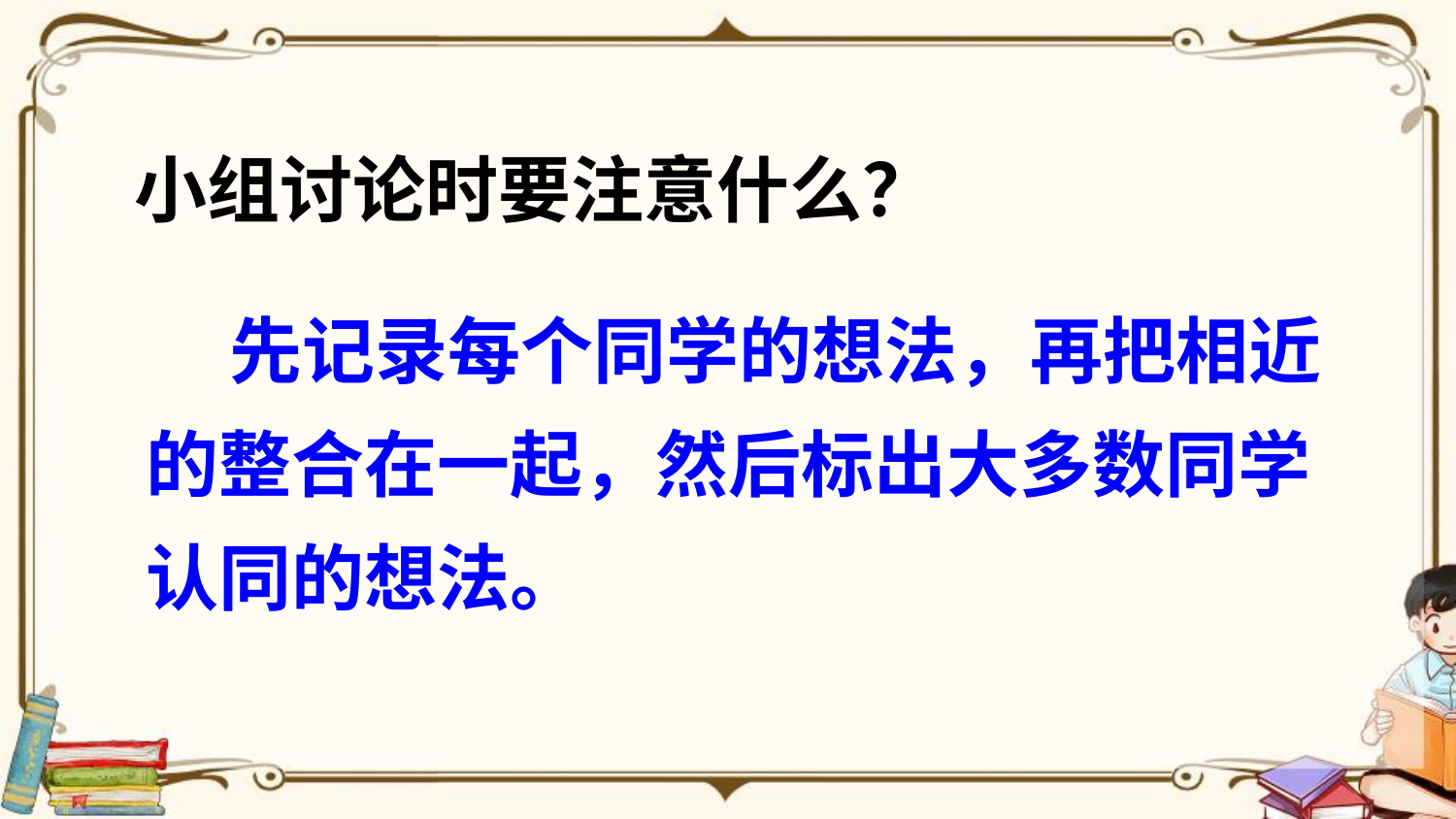

小组讨论时要注意什么？
    先记录每个同学的想法，再把相近的整合在一起，然后标出大多数同学认同的想法。